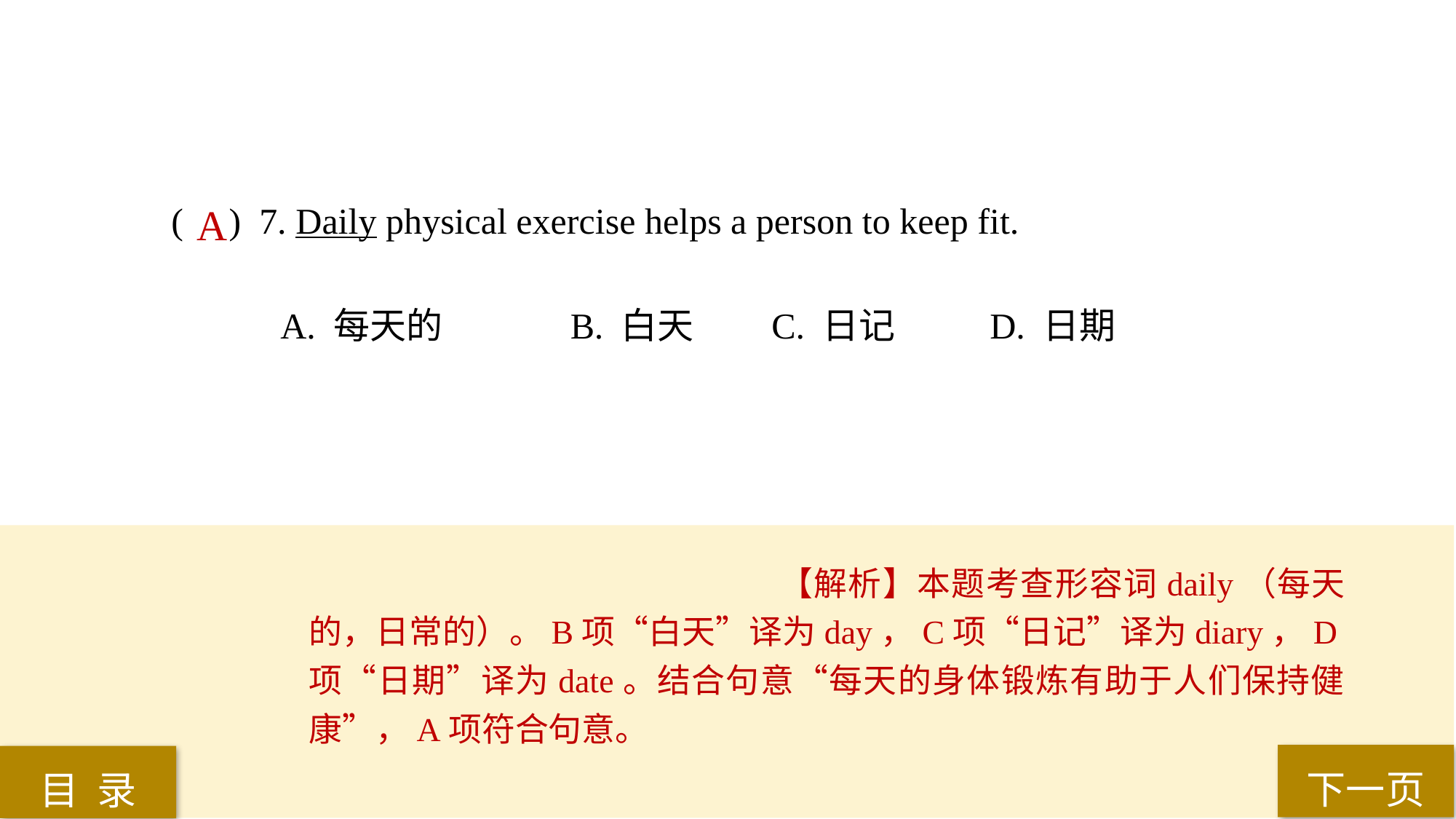

(     )  7. Daily physical exercise helps a person to keep fit.

A. 每天的		 B. 白天 	C. 日记 	D. 日期
A
【解析】本题考查形容词daily（每天的，日常的）。B项“白天”译为day，C项“日记”译为diary，D项“日期”译为date。结合句意“每天的身体锻炼有助于人们保持健康”，A项符合句意。